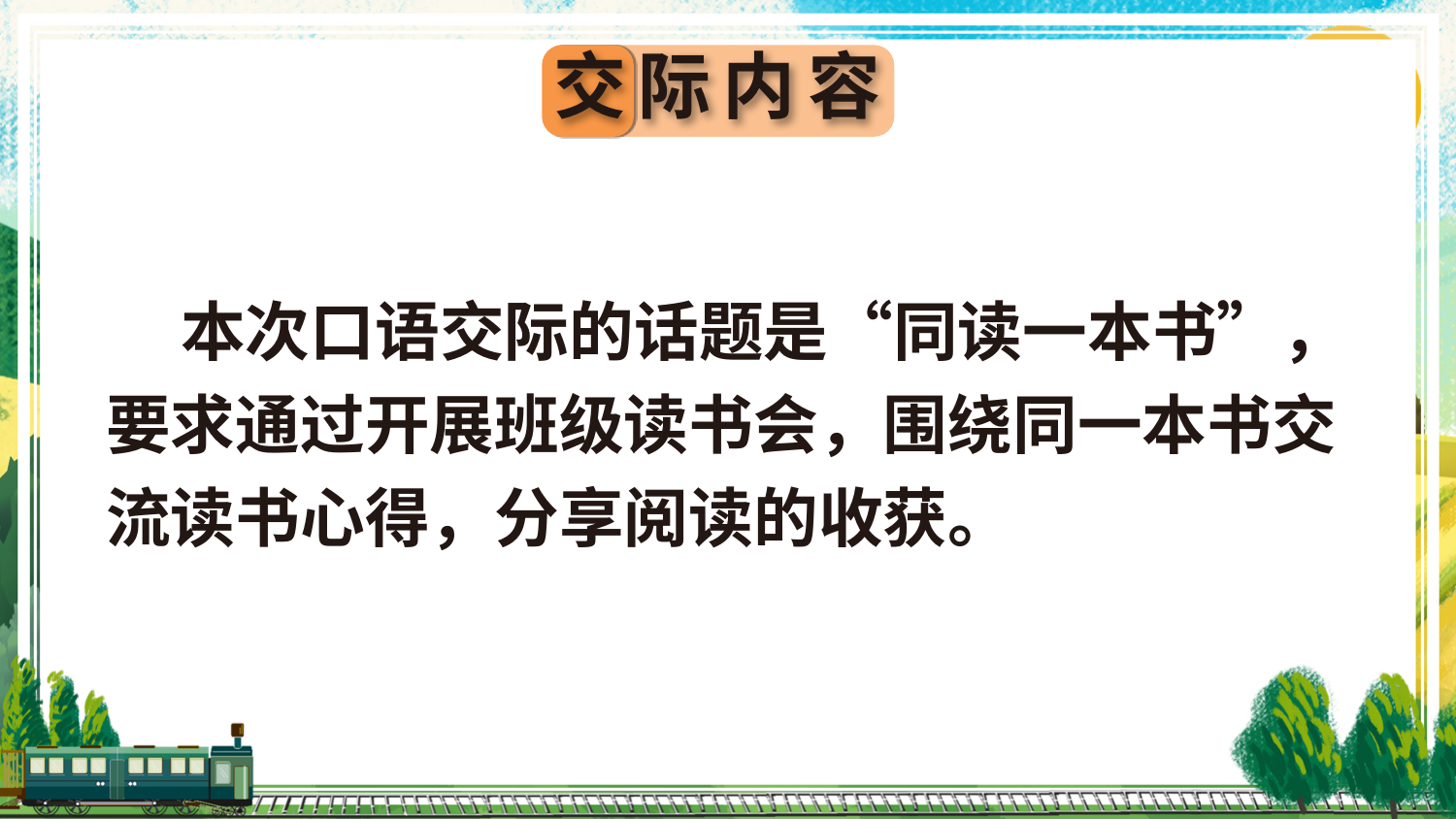

交际内容

    本次口语交际的话题是“同读一本书”，要求通过开展班级读书会，围绕同一本书交流读书心得，分享阅读的收获。